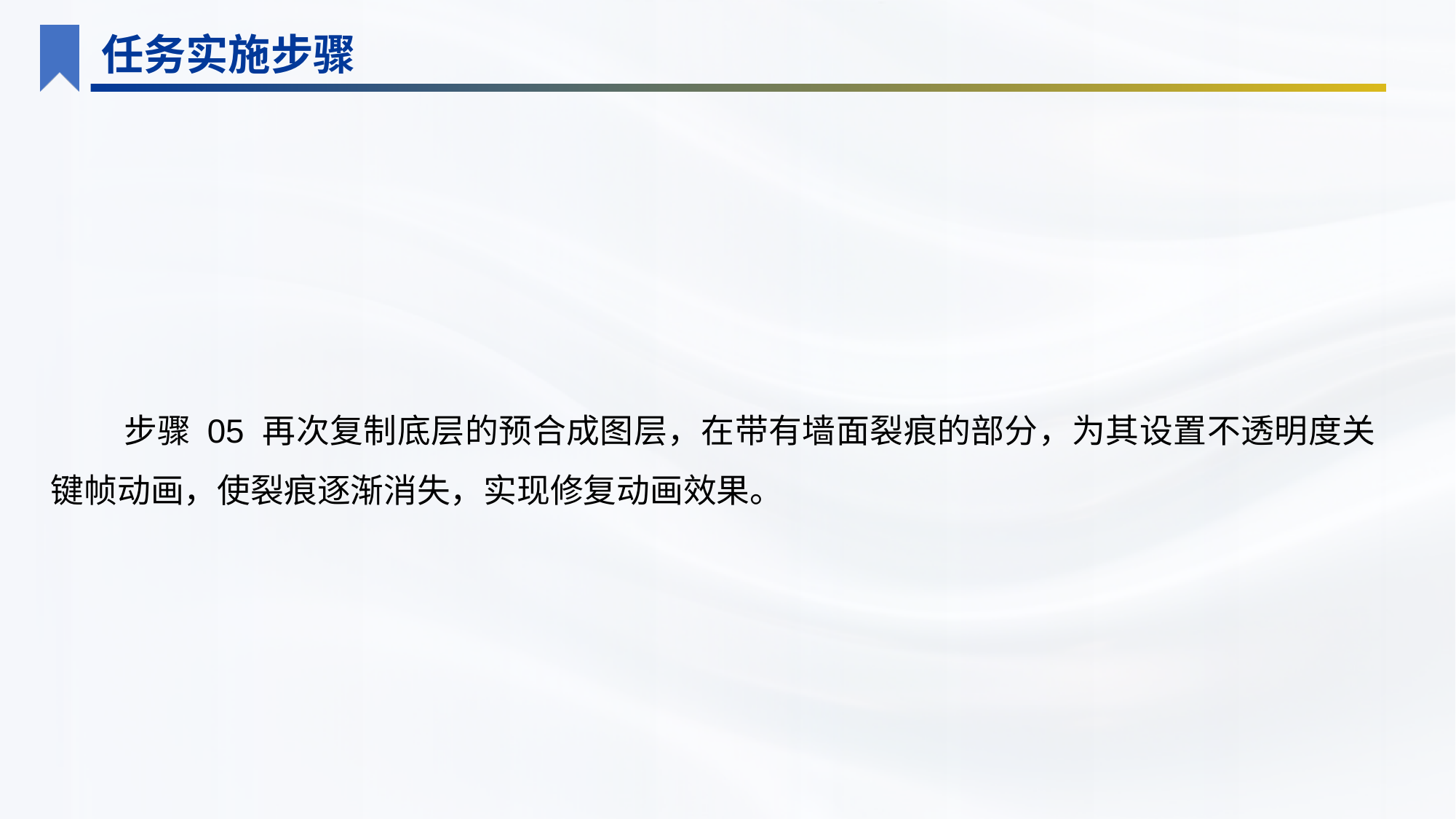

任务实施步骤
步骤 05 再次复制底层的预合成图层，在带有墙面裂痕的部分，为其设置不透明度关键帧动画，使裂痕逐渐消失，实现修复动画效果。